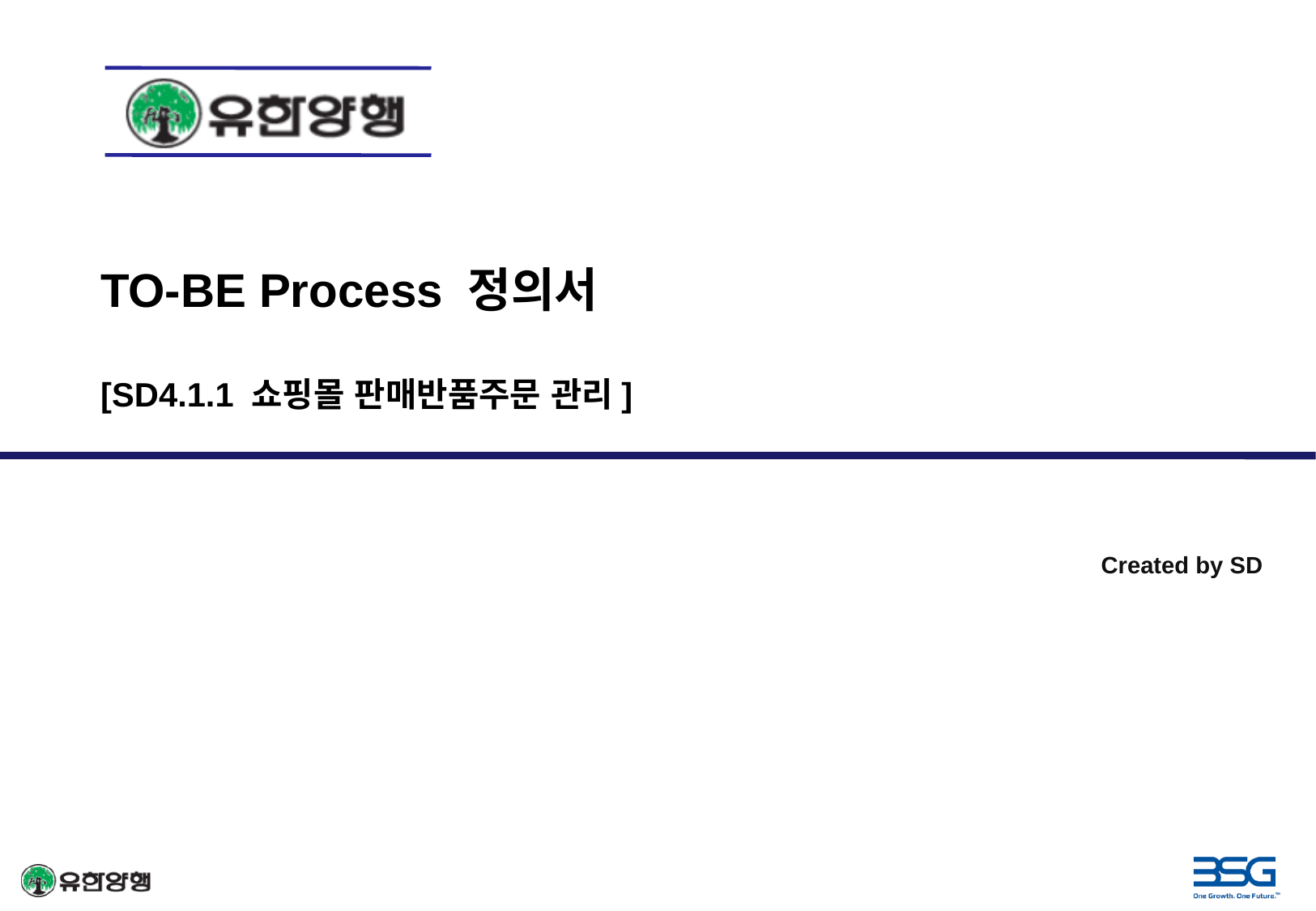

TO-BE Process 정의서
[SD4.1.1 쇼핑몰 판매반품주문 관리]
Created by SD